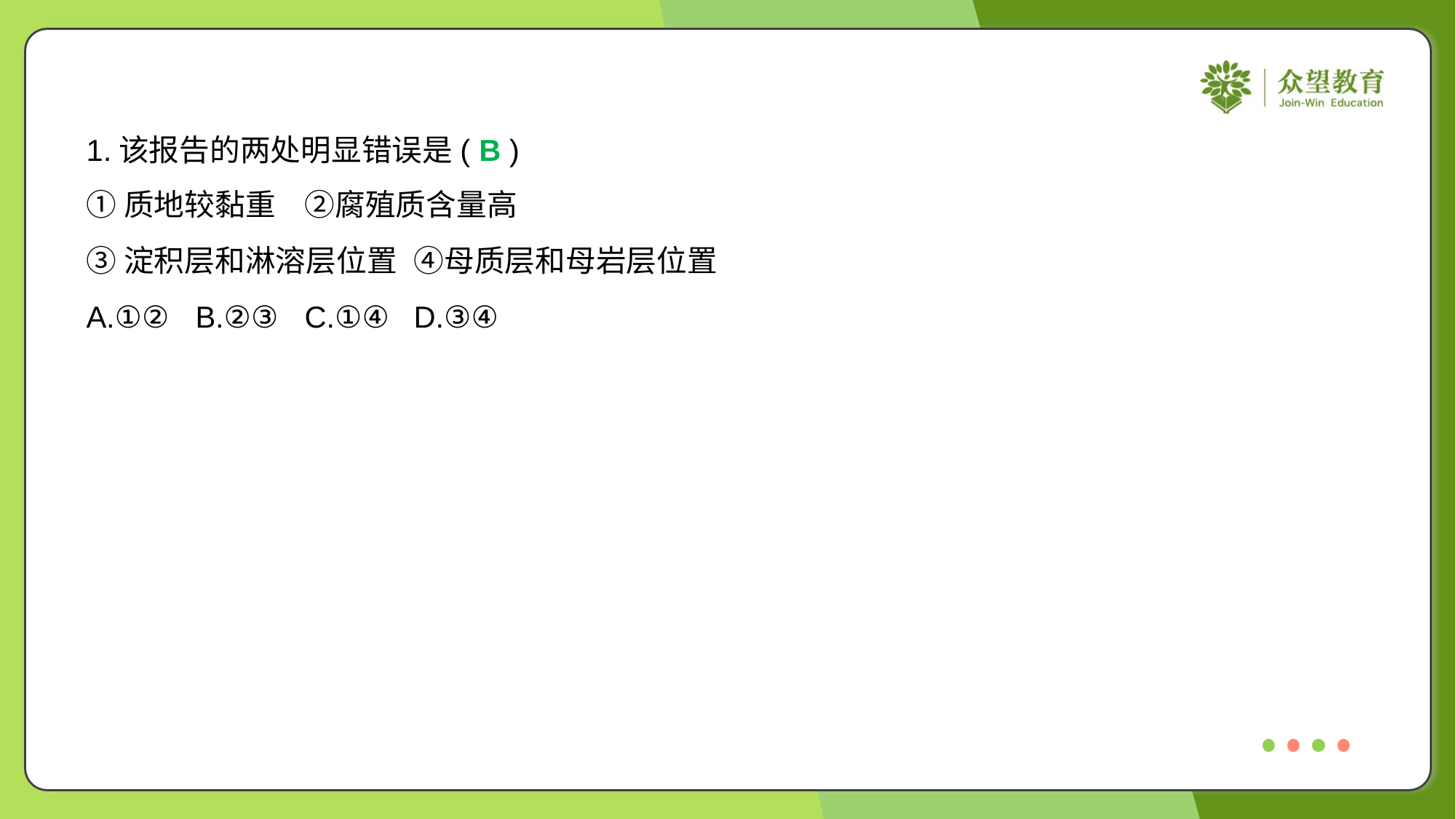

1.该报告的两处明显错误是(     )
B
①质地较黏重	②腐殖质含量高
③淀积层和淋溶层位置	④母质层和母岩层位置
A.①②	B.②③	C.①④	D.③④